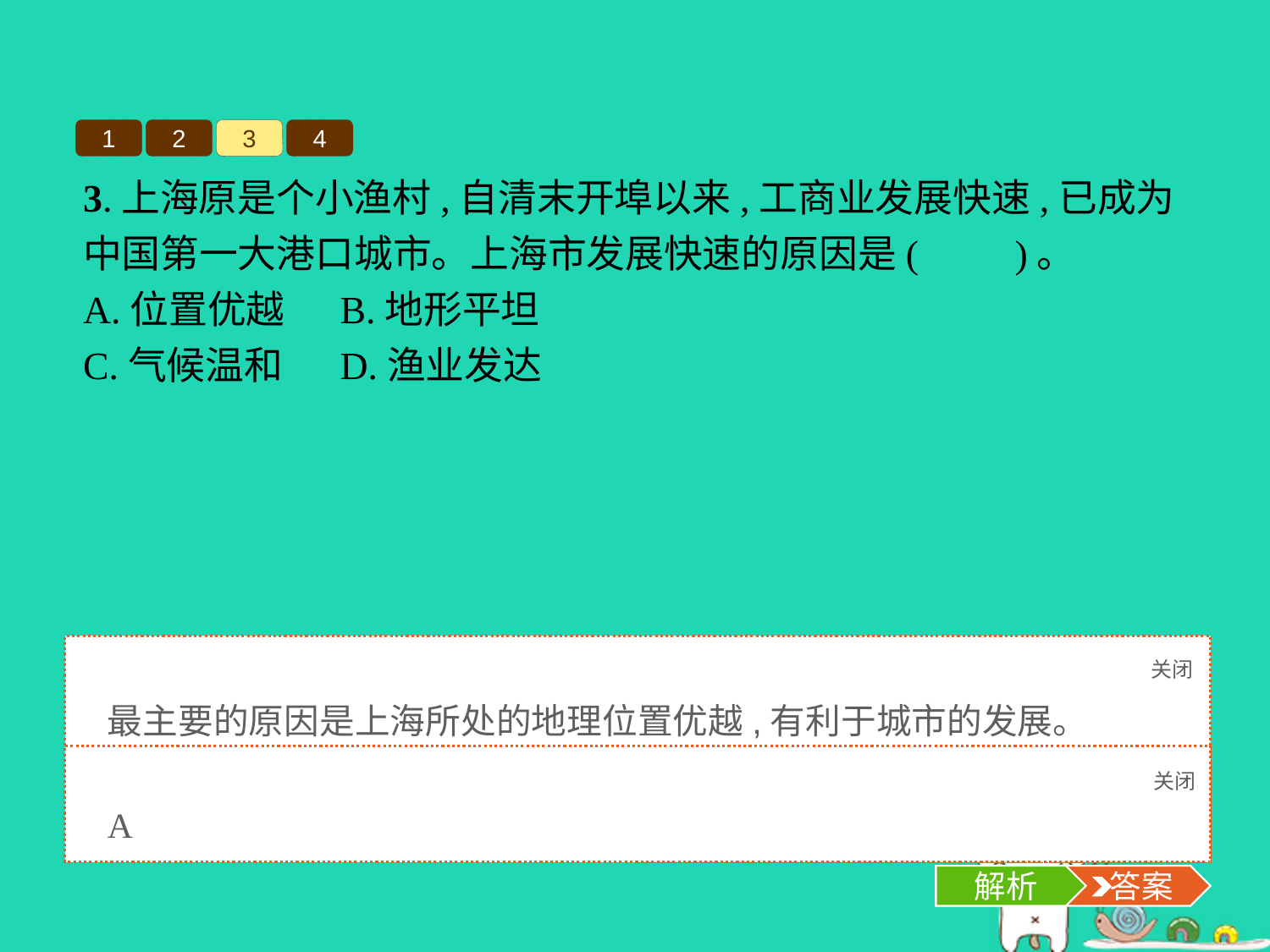

1
2
3
4
3.上海原是个小渔村,自清末开埠以来,工商业发展快速,已成为中国第一大港口城市。上海市发展快速的原因是(　　)。
A.位置优越	B.地形平坦
C.气候温和	D.渔业发达

关闭
解析

最主要的原因是上海所处的地理位置优越,有利于城市的发展。

关闭
解析
  答案

A
解析
  答案